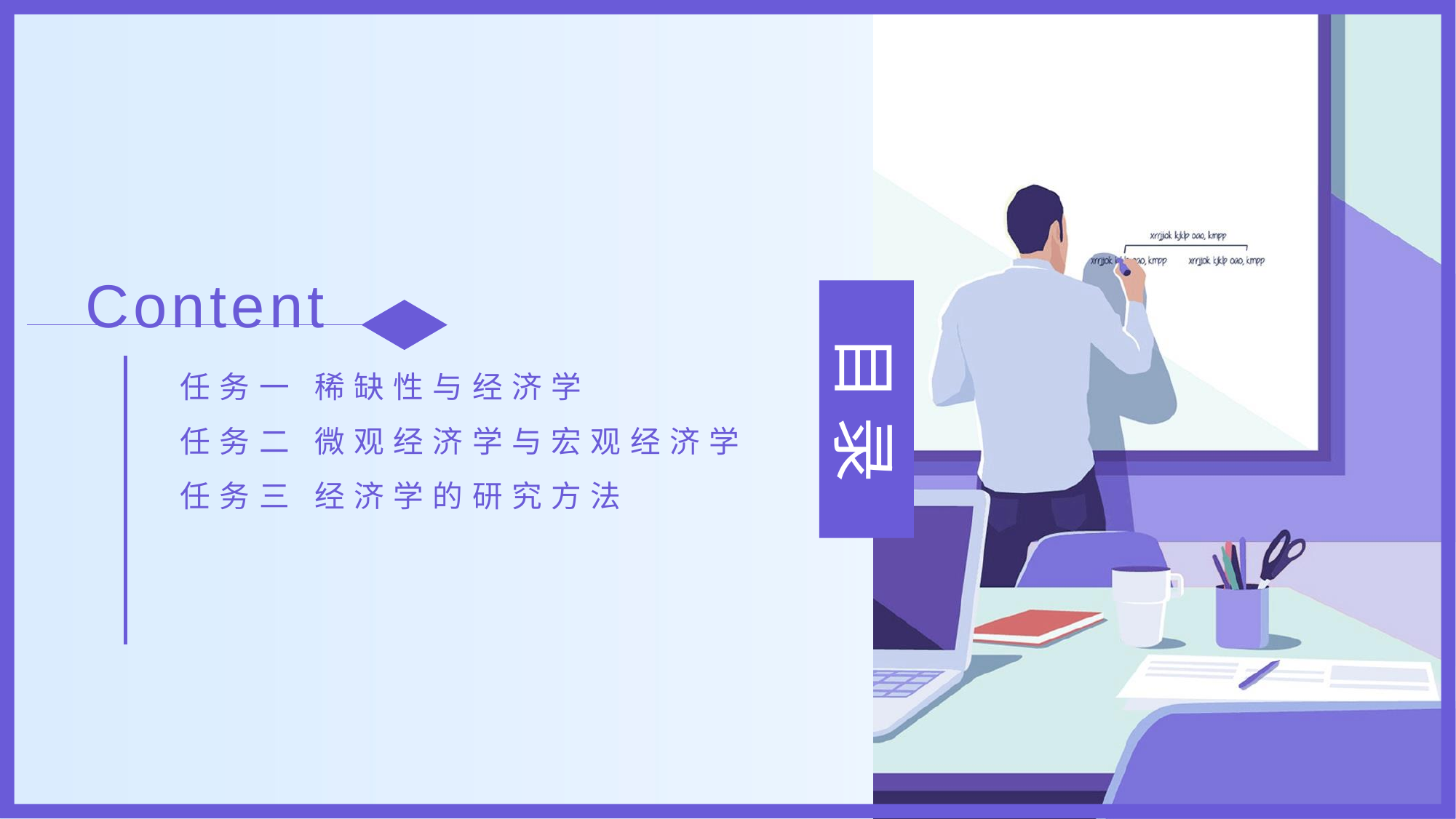

Content

任务一 稀缺性与经济学
任务二 微观经济学与宏观经济学
任务三 经济学的研究方法
目 录